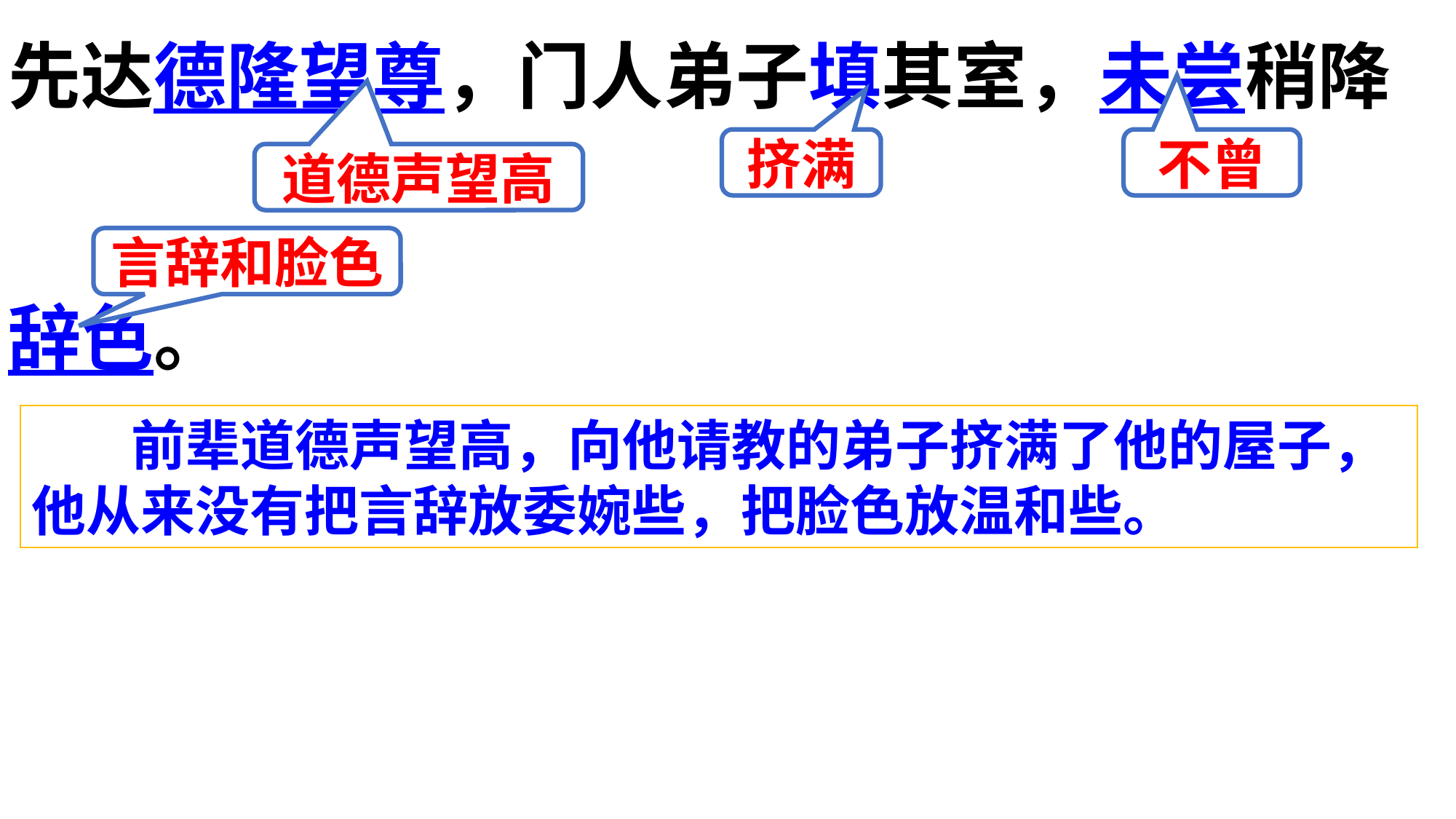

先达德隆望尊，门人弟子填其室，未尝稍降

辞色。

挤满
不曾
道德声望高
言辞和脸色
       前辈道德声望高，向他请教的弟子挤满了他的屋子，他从来没有把言辞放委婉些，把脸色放温和些。